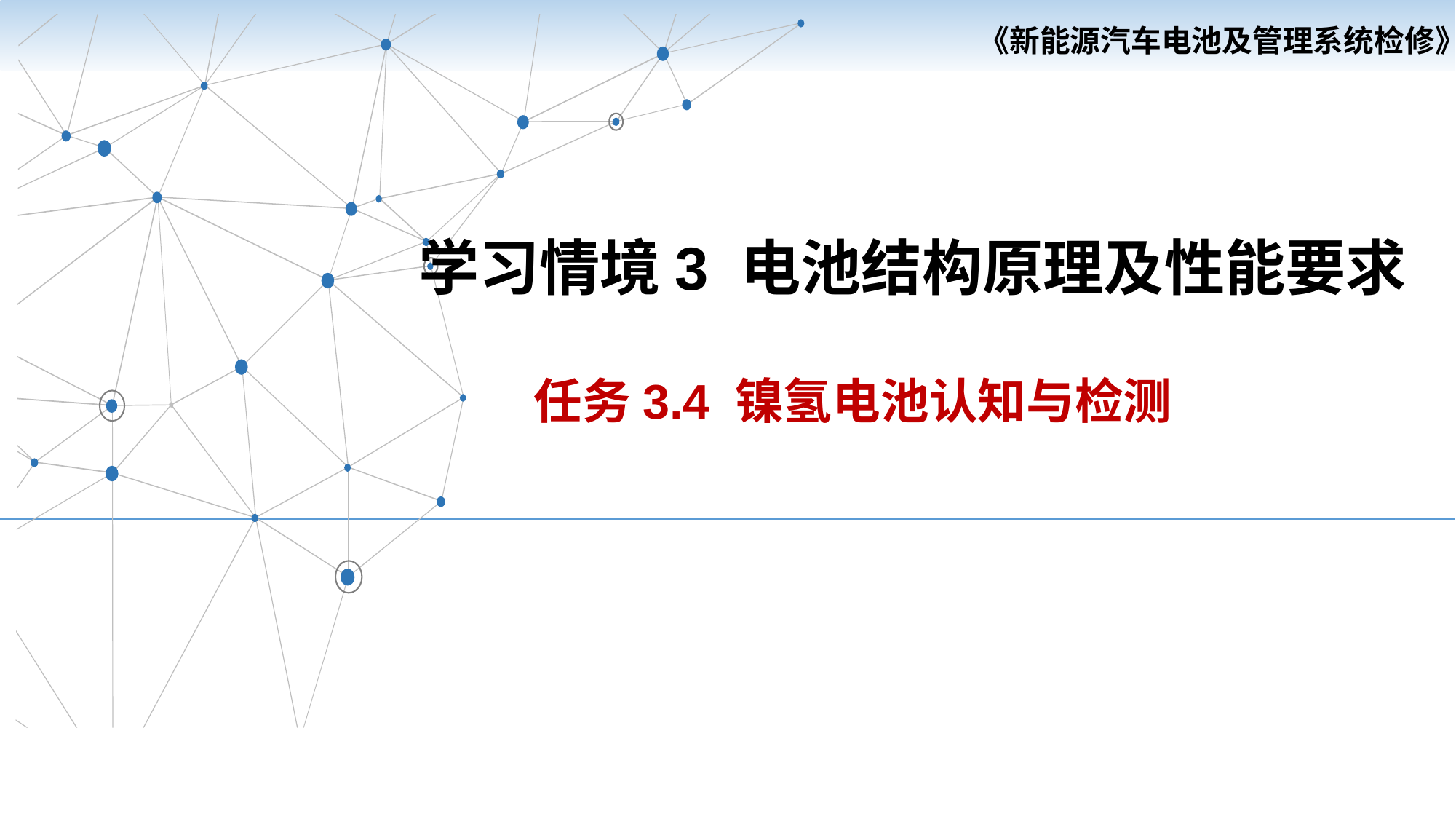

《新能源汽车电池及管理系统检修》
学习情境3 电池结构原理及性能要求
               任务3.4 镍氢电池认知与检测